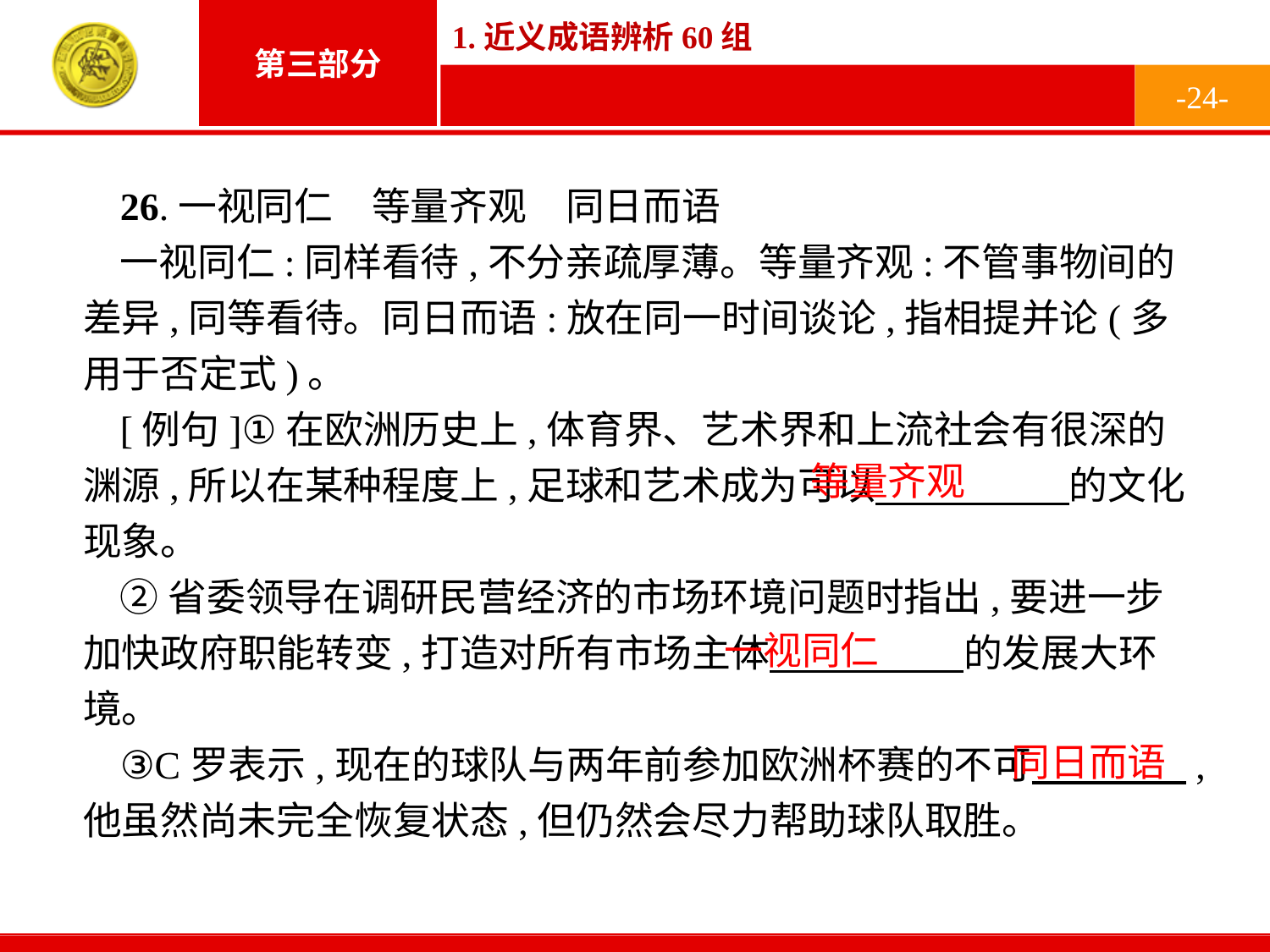

-24-
26.一视同仁　等量齐观　同日而语
一视同仁:同样看待,不分亲疏厚薄。等量齐观:不管事物间的差异,同等看待。同日而语:放在同一时间谈论,指相提并论(多用于否定式)。
[例句]①在欧洲历史上,体育界、艺术界和上流社会有很深的渊源,所以在某种程度上,足球和艺术成为可以　　　　　的文化现象。
②省委领导在调研民营经济的市场环境问题时指出,要进一步加快政府职能转变,打造对所有市场主体　　　　　的发展大环境。
③C罗表示,现在的球队与两年前参加欧洲杯赛的不可　　　　,他虽然尚未完全恢复状态,但仍然会尽力帮助球队取胜。
等量齐观
一视同仁
同日而语